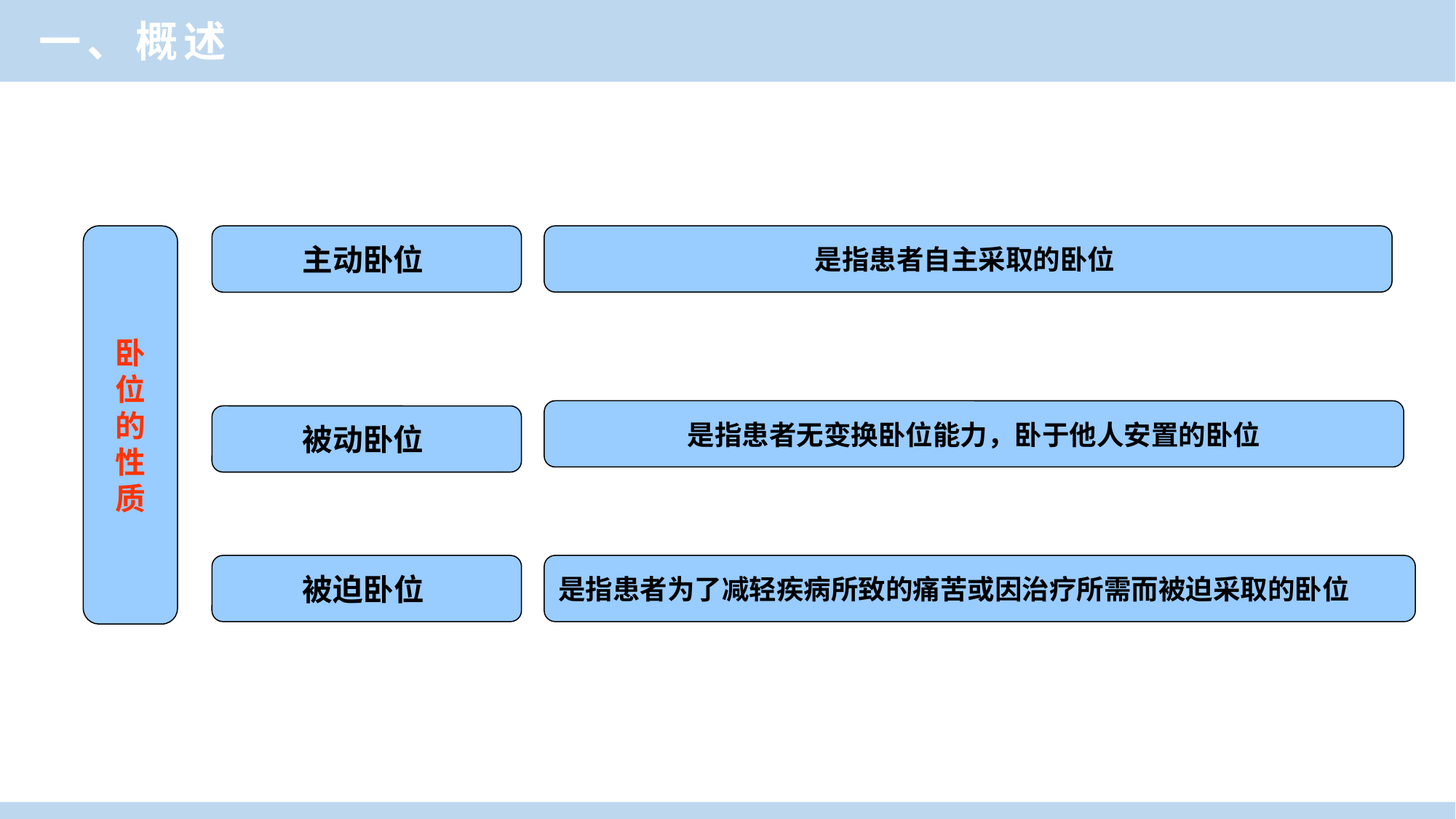

一、概述
卧
位
的
性
质
主动卧位
是指患者自主采取的卧位
是指患者无变换卧位能力，卧于他人安置的卧位
被动卧位
被迫卧位
是指患者为了减轻疾病所致的痛苦或因治疗所需而被迫采取的卧位